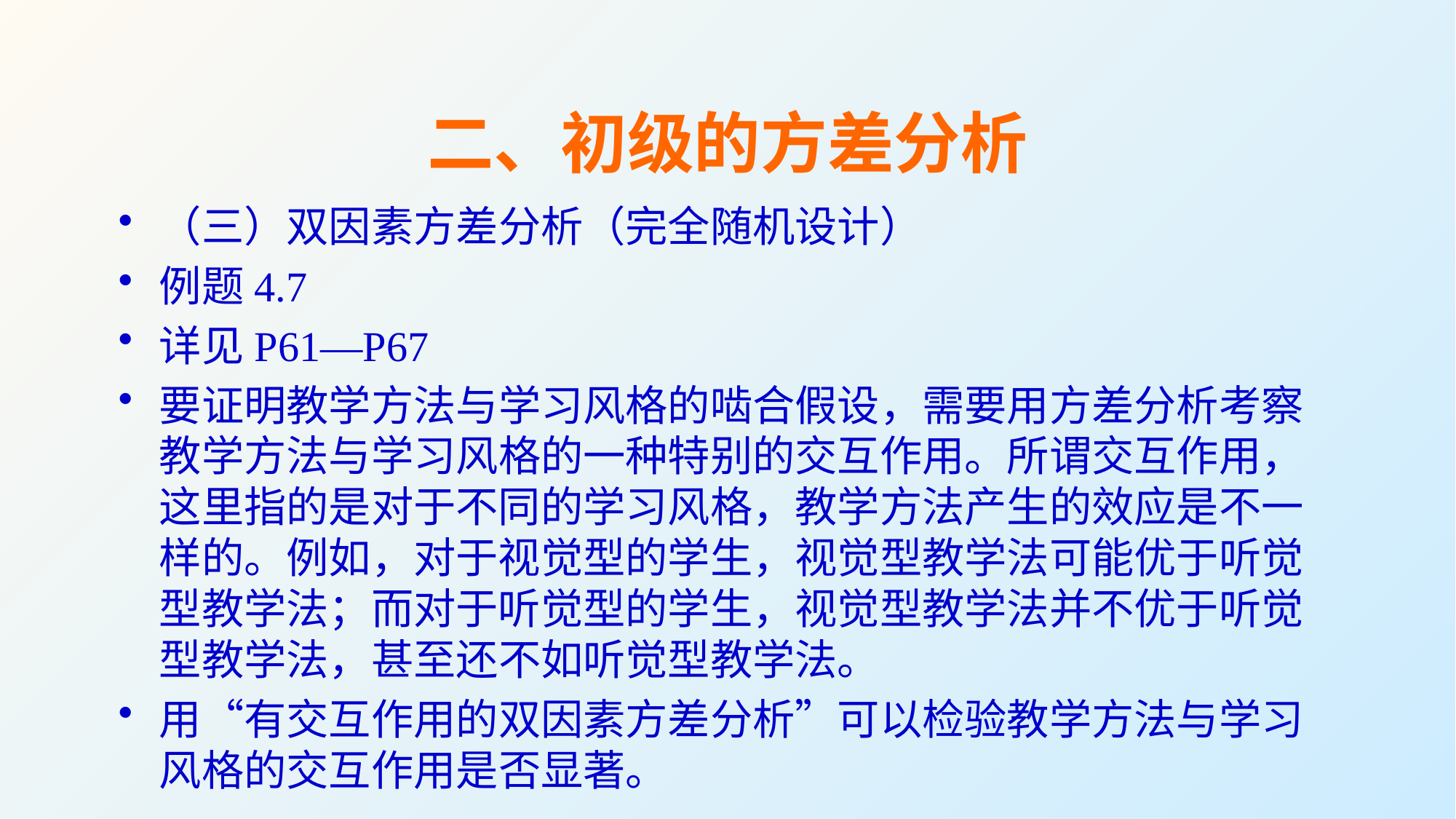

# 二、初级的方差分析
（三）双因素方差分析（完全随机设计）
例题4.7
详见P61—P67
要证明教学方法与学习风格的啮合假设，需要用方差分析考察教学方法与学习风格的一种特别的交互作用。所谓交互作用，这里指的是对于不同的学习风格，教学方法产生的效应是不一样的。例如，对于视觉型的学生，视觉型教学法可能优于听觉型教学法；而对于听觉型的学生，视觉型教学法并不优于听觉型教学法，甚至还不如听觉型教学法。
用“有交互作用的双因素方差分析”可以检验教学方法与学习风格的交互作用是否显著。